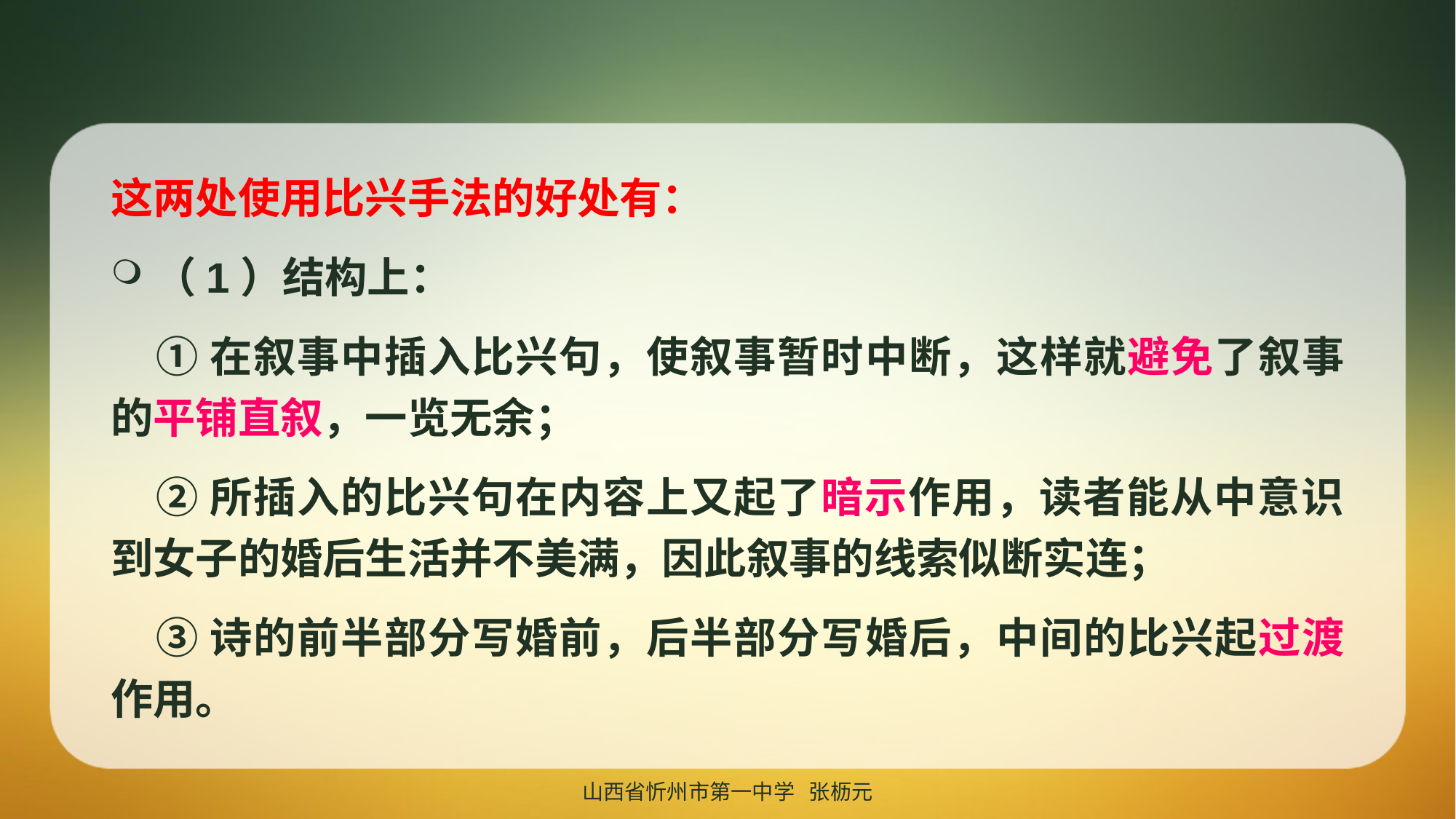

这两处使用比兴手法的好处有：
（1）结构上：
    ①在叙事中插入比兴句，使叙事暂时中断，这样就避免了叙事的平铺直叙，一览无余；
    ②所插入的比兴句在内容上又起了暗示作用，读者能从中意识到女子的婚后生活并不美满，因此叙事的线索似断实连；
    ③诗的前半部分写婚前，后半部分写婚后，中间的比兴起过渡作用。

山西省忻州市第一中学   张枥元